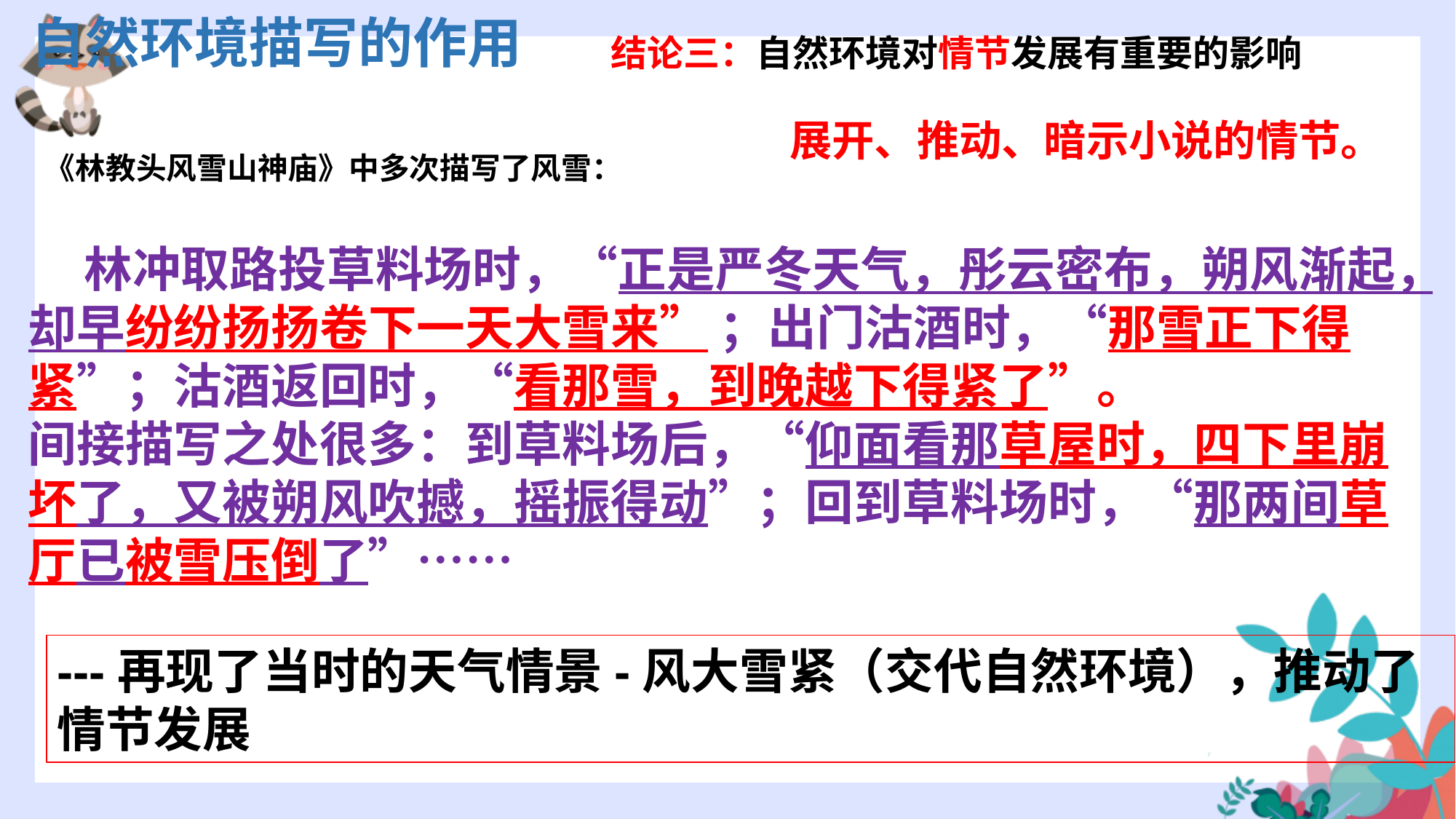

自然环境描写的作用
结论三：自然环境对情节发展有重要的影响
展开、推动、暗示小说的情节。
《林教头风雪山神庙》中多次描写了风雪：
    林冲取路投草料场时，“正是严冬天气，彤云密布，朔风渐起，却早纷纷扬扬卷下一天大雪来” ；出门沽酒时，“那雪正下得紧”；沽酒返回时，“看那雪，到晚越下得紧了”。
间接描写之处很多：到草料场后，“仰面看那草屋时，四下里崩坏了，又被朔风吹撼，摇振得动”；回到草料场时，“那两间草厅已被雪压倒了”……
---再现了当时的天气情景-风大雪紧（交代自然环境），推动了情节发展